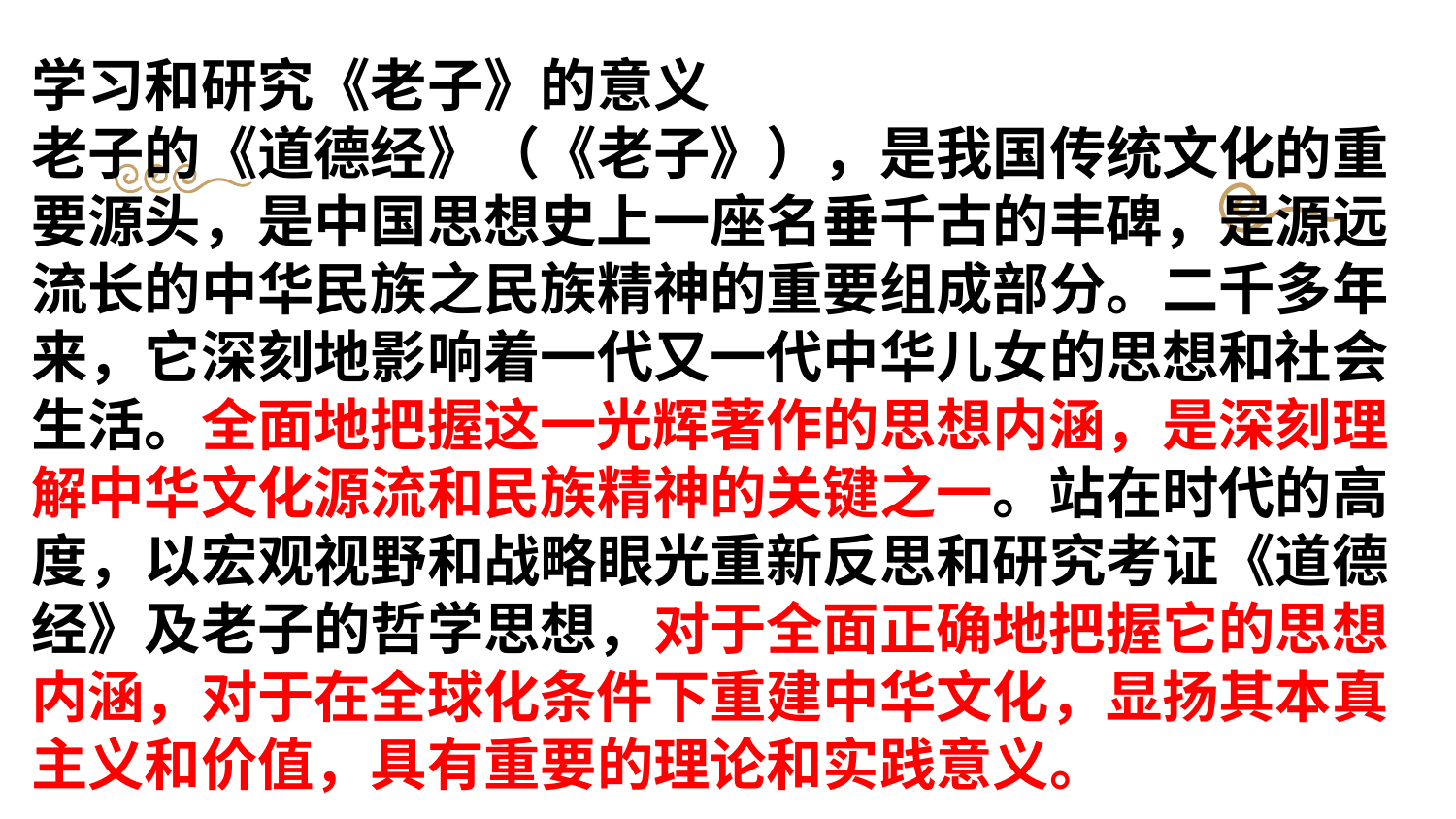

学习和研究《老子》的意义
老子的《道德经》（《老子》），是我国传统文化的重要源头，是中国思想史上一座名垂千古的丰碑，是源远流长的中华民族之民族精神的重要组成部分。二千多年来，它深刻地影响着一代又一代中华儿女的思想和社会生活。全面地把握这一光辉著作的思想内涵，是深刻理解中华文化源流和民族精神的关键之一。站在时代的高度，以宏观视野和战略眼光重新反思和研究考证《道德经》及老子的哲学思想，对于全面正确地把握它的思想内涵，对于在全球化条件下重建中华文化，显扬其本真主义和价值，具有重要的理论和实践意义。